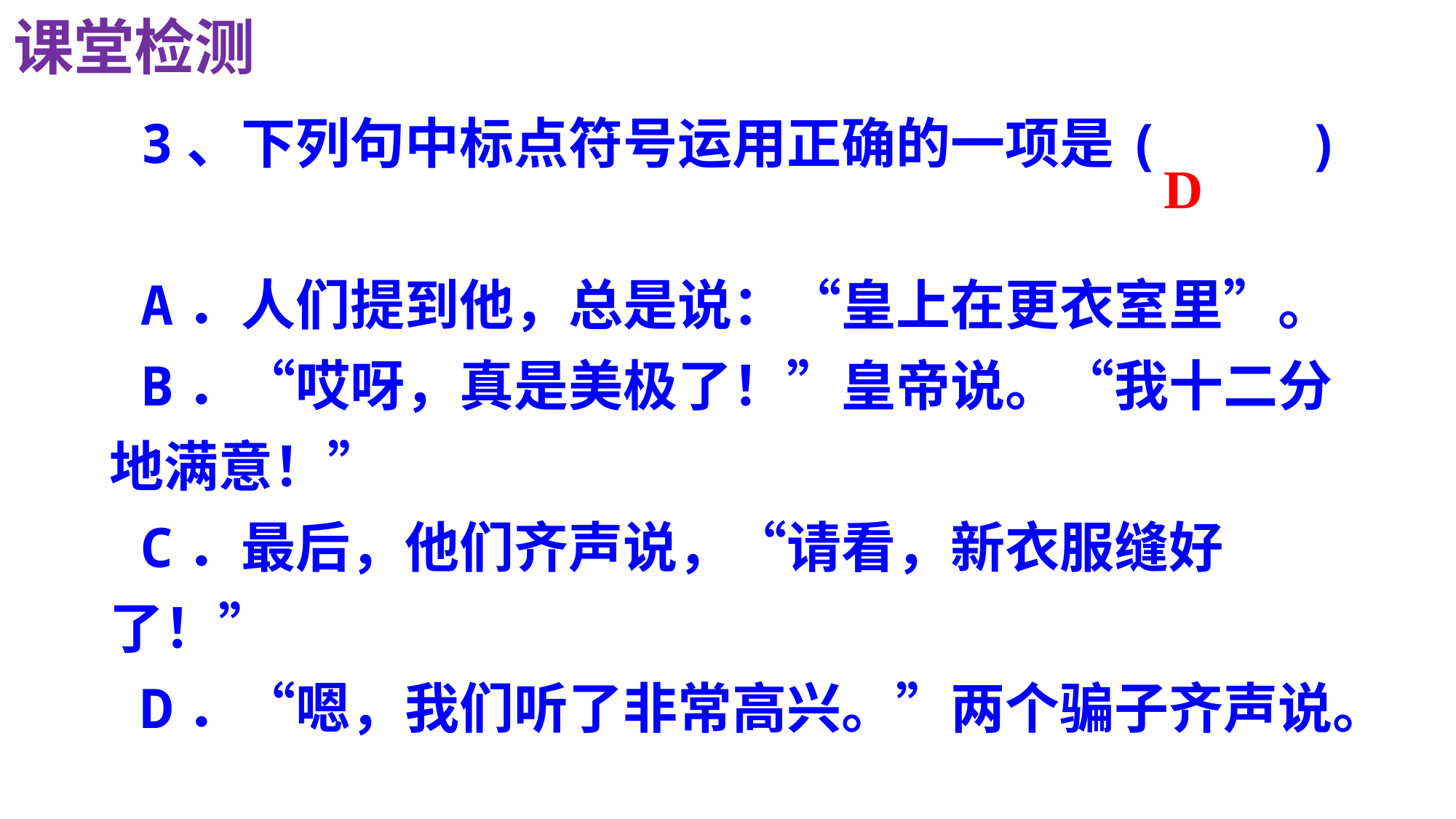

课堂检测
3、下列句中标点符号运用正确的一项是(　 　)

A．人们提到他，总是说：“皇上在更衣室里”。
B．“哎呀，真是美极了！”皇帝说。“我十二分地满意！”
C．最后，他们齐声说，“请看，新衣服缝好了！”
D．“嗯，我们听了非常高兴。”两个骗子齐声说。

D